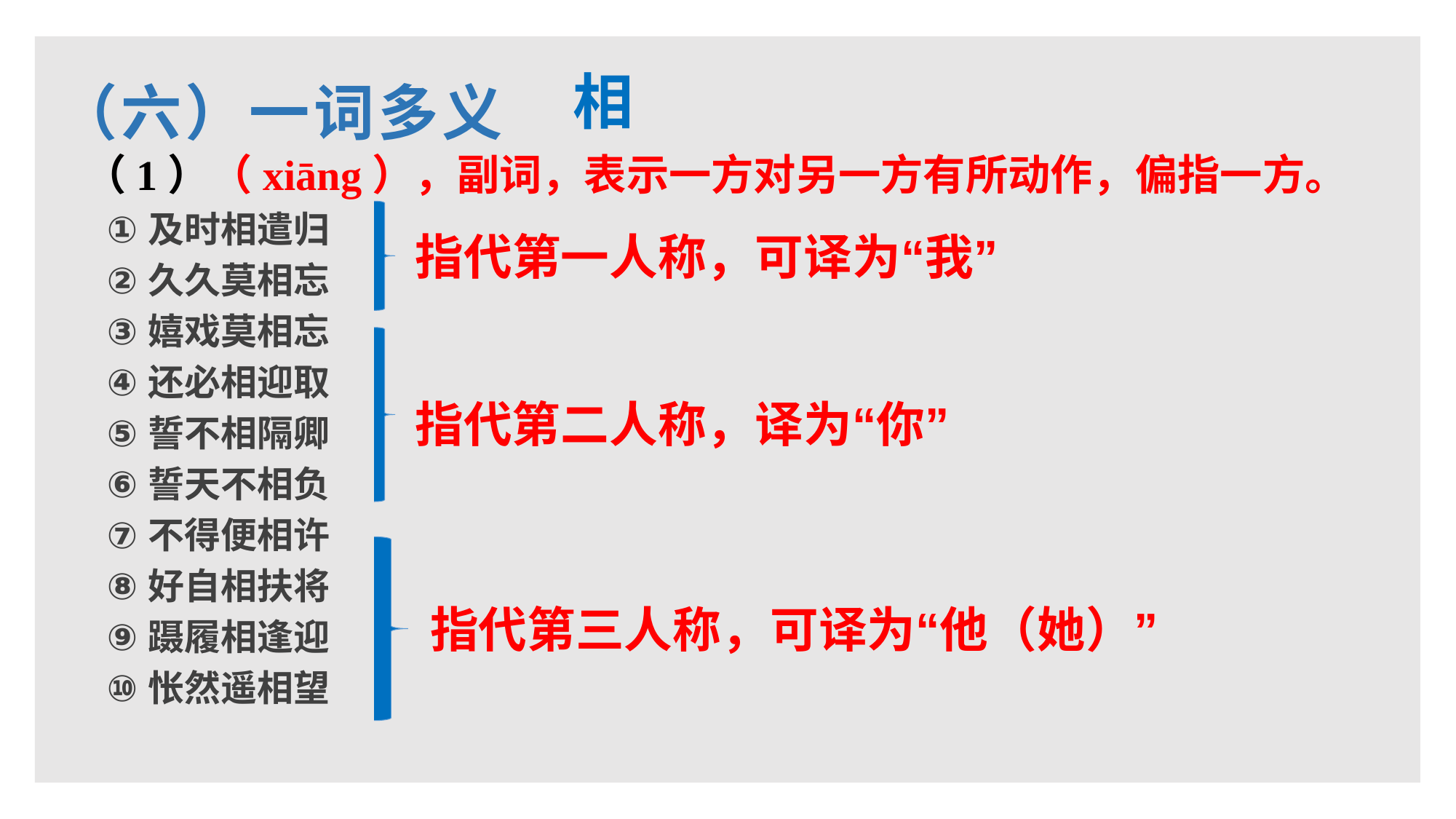

（六）一词多义

相
（1）（xiāng），副词，表示一方对另一方有所动作，偏指一方。
及时相遣归
久久莫相忘
嬉戏莫相忘
还必相迎取
誓不相隔卿
誓天不相负
不得便相许
好自相扶将
蹑履相逢迎
怅然遥相望

指代第一人称，可译为“我”

指代第二人称，译为“你”

指代第三人称，可译为“他（她）”